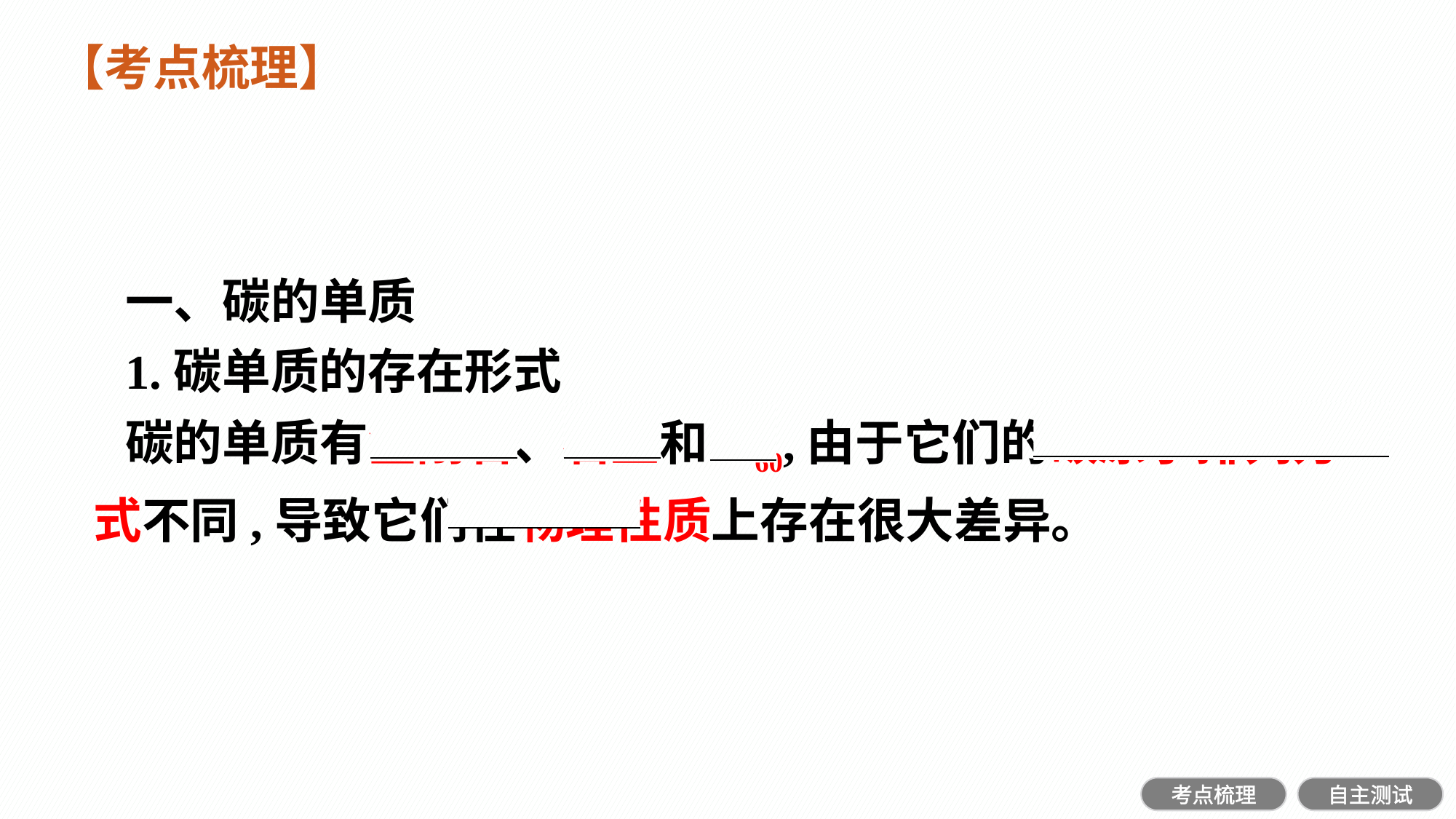

【考点梳理】
一、碳的单质
1.碳单质的存在形式
碳的单质有金刚石、石墨和C60,由于它们的碳原子排列方式不同,导致它们在物理性质上存在很大差异。